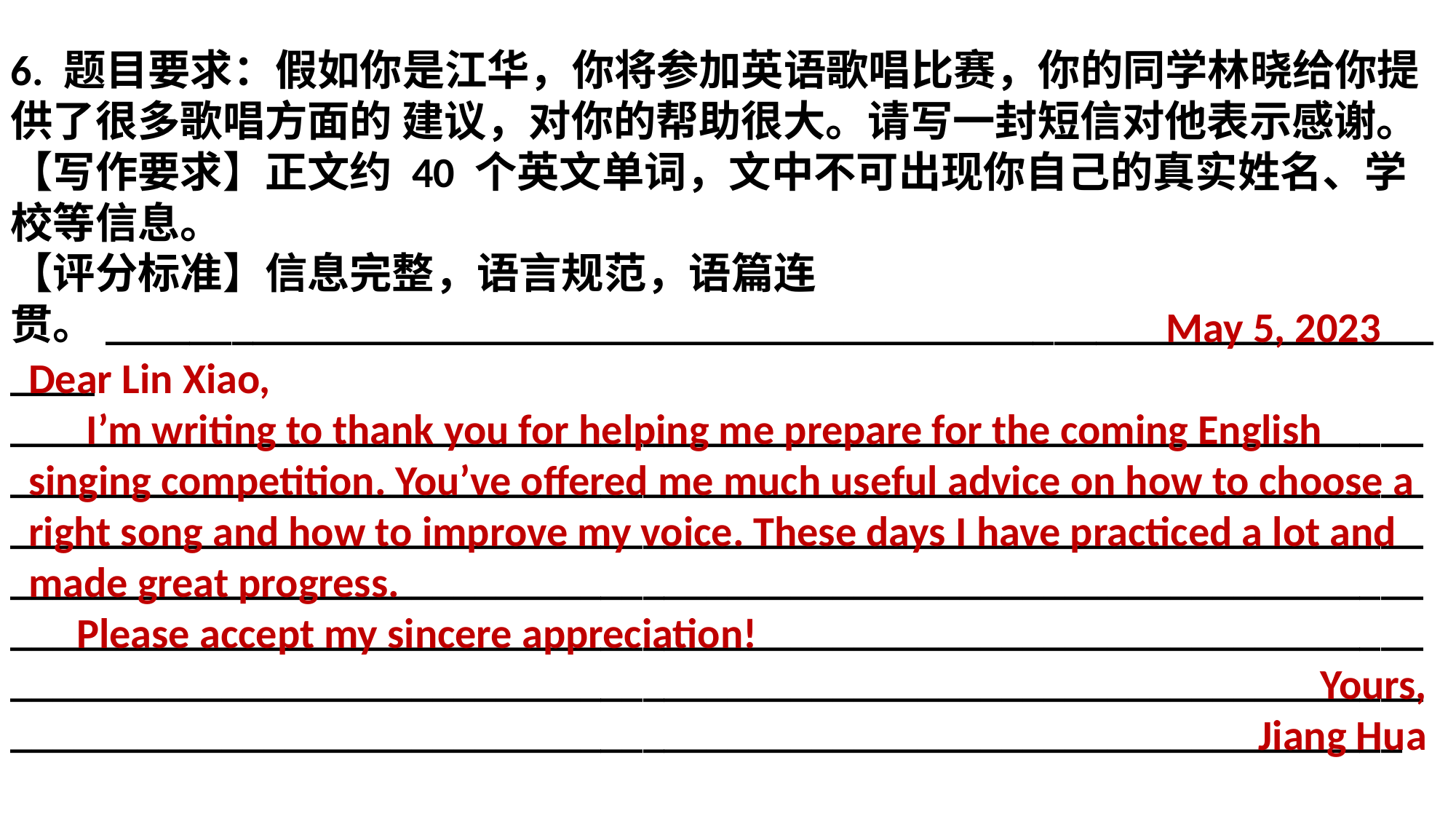

6. 题目要求：假如你是江华，你将参加英语歌唱比赛，你的同学林晓给你提供了很多歌唱方面的 建议，对你的帮助很大。请写一封短信对他表示感谢。
【写作要求】正文约 40 个英文单词，文中不可出现你自己的真实姓名、学校等信息。
【评分标准】信息完整，语言规范，语篇连贯。___________________________________________________________________
___________________________________________________________________
___________________________________________________________________
___________________________________________________________________
___________________________________________________________________
___________________________________________________________________
___________________________________________________________________
__________________________________________________________________
                                                                                                                      May 5, 2023
Dear Lin Xiao,
      I’m writing to thank you for helping me prepare for the coming English singing competition. You’ve offered me much useful advice on how to choose a right song and how to improve my voice. These days I have practiced a lot and made great progress.
     Please accept my sincere appreciation!
Yours,
Jiang Hua
87